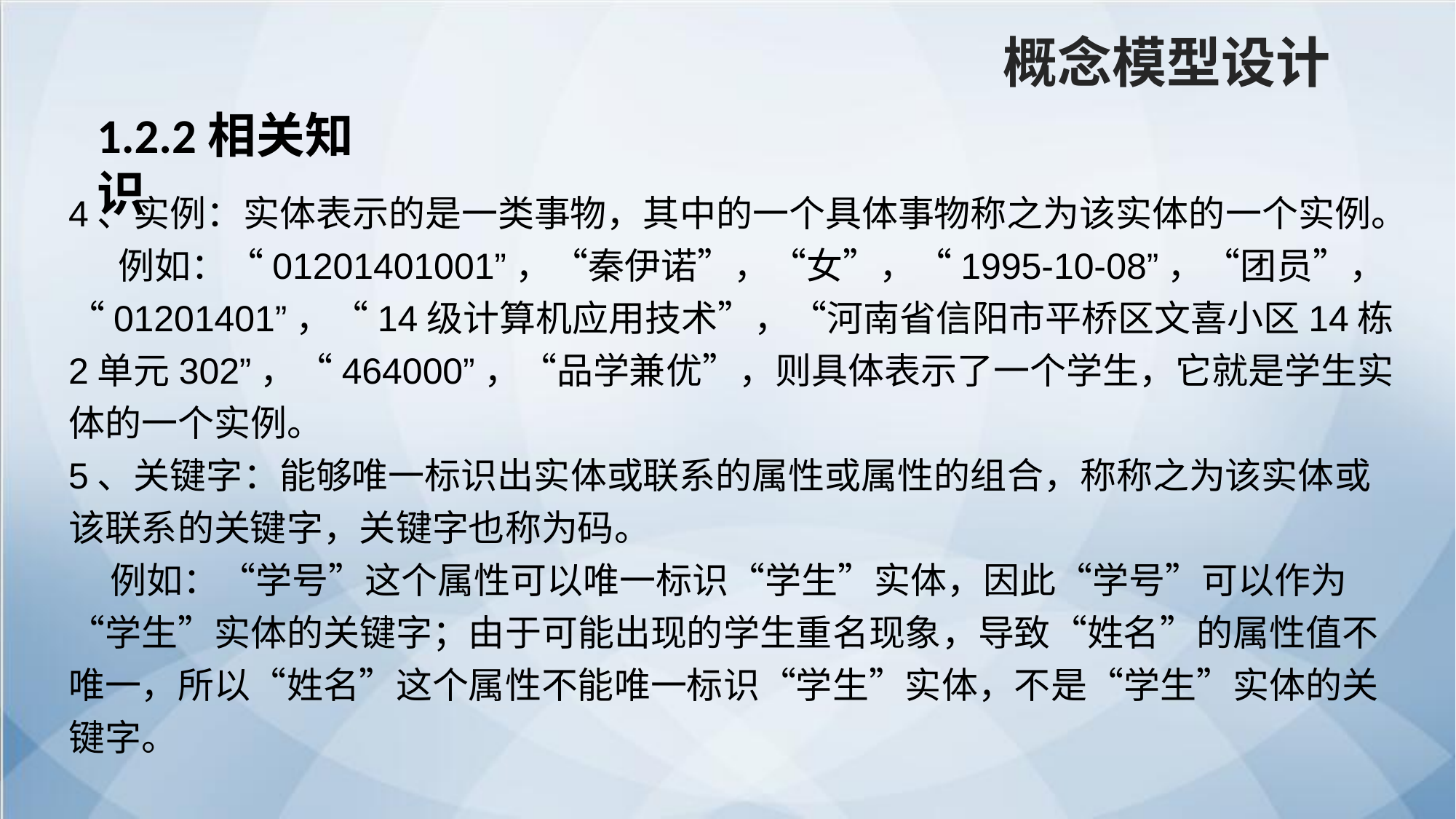

概念模型设计
1.2.2相关知识
4、实例：实体表示的是一类事物，其中的一个具体事物称之为该实体的一个实例。
     例如：“01201401001”，“秦伊诺”，“女”，“1995-10-08”，“团员”，“01201401”，“14级计算机应用技术”，“河南省信阳市平桥区文喜小区14栋2单元302”，“464000”，“品学兼优”，则具体表示了一个学生，它就是学生实体的一个实例。
5、关键字：能够唯一标识出实体或联系的属性或属性的组合，称称之为该实体或该联系的关键字，关键字也称为码。
    例如：“学号”这个属性可以唯一标识“学生”实体，因此“学号”可以作为“学生”实体的关键字；由于可能出现的学生重名现象，导致“姓名”的属性值不唯一，所以“姓名”这个属性不能唯一标识“学生”实体，不是“学生”实体的关键字。